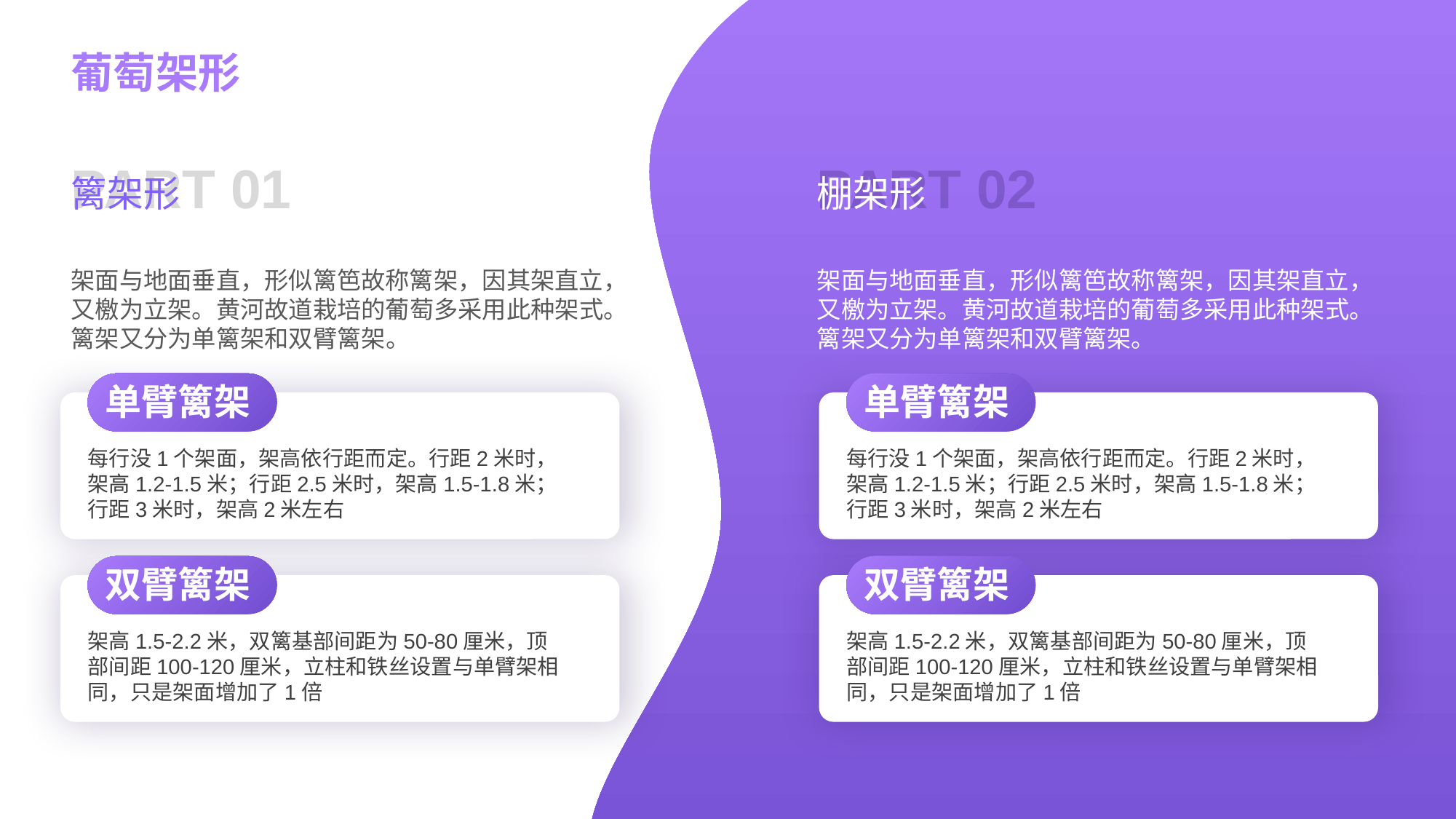

葡萄架形
PART 01
PART 02
篱架形
棚架形
架面与地面垂直，形似篱笆故称篱架，因其架直立，又檄为立架。黄河故道栽培的葡萄多采用此种架式。篱架又分为单篱架和双臂篱架。
架面与地面垂直，形似篱笆故称篱架，因其架直立，又檄为立架。黄河故道栽培的葡萄多采用此种架式。篱架又分为单篱架和双臂篱架。
单臂篱架

单臂篱架

每行没1个架面，架高依行距而定。行距2米时，架高1.2-1.5米；行距2.5米时，架高1.5-1.8米；行距3米时，架高2米左右
每行没1个架面，架高依行距而定。行距2米时，架高1.2-1.5米；行距2.5米时，架高1.5-1.8米；行距3米时，架高2米左右
双臂篱架

双臂篱架

架高1.5-2.2米，双篱基部间距为50-80厘米，顶部间距100-120厘米，立柱和铁丝设置与单臂架相同，只是架面增加了1倍
架高1.5-2.2米，双篱基部间距为50-80厘米，顶部间距100-120厘米，立柱和铁丝设置与单臂架相同，只是架面增加了1倍